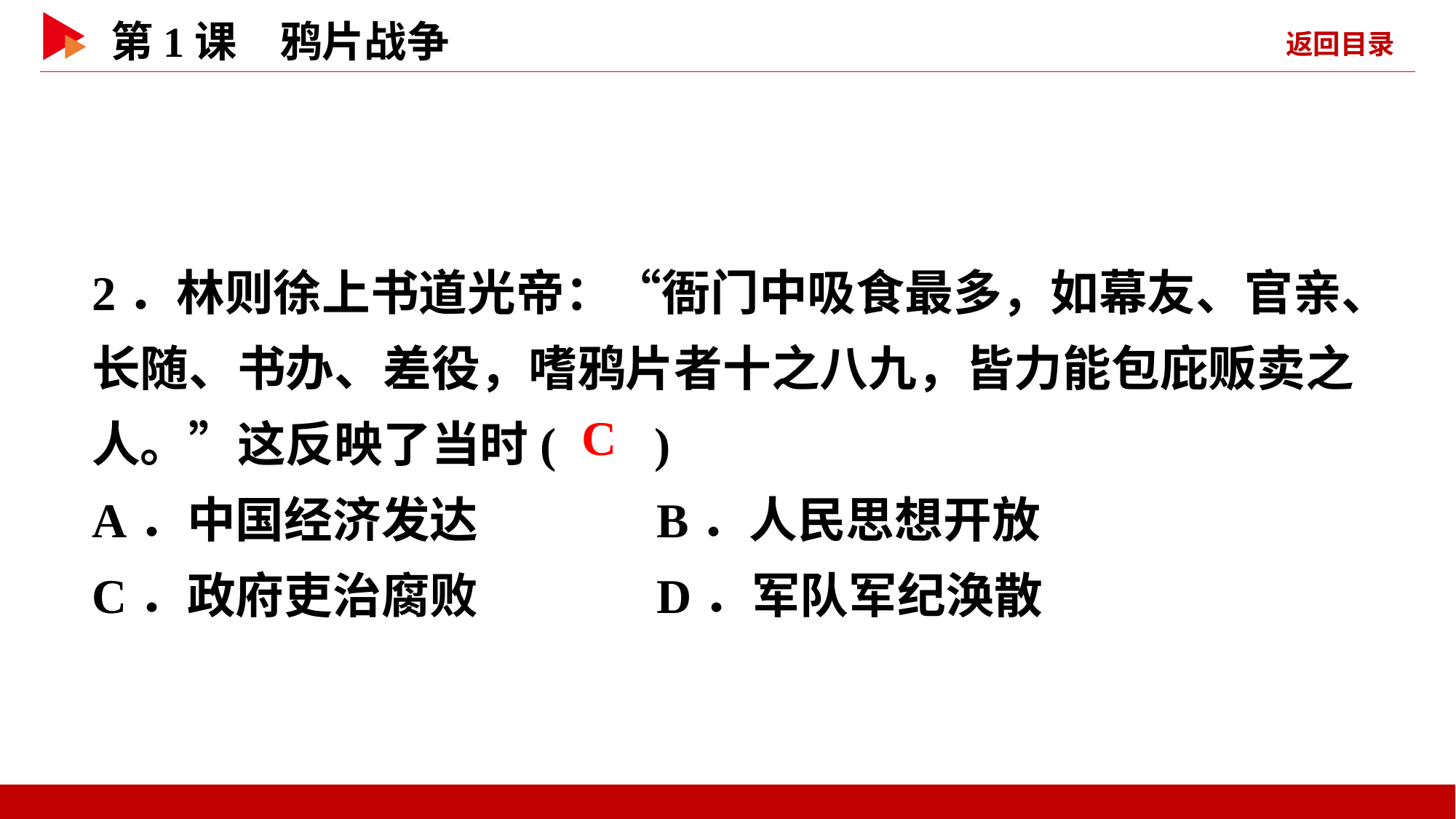

2．林则徐上书道光帝：“衙门中吸食最多，如幕友、官亲、长随、书办、差役，嗜鸦片者十之八九，皆力能包庇贩卖之人。”这反映了当时(        )
A．中国经济发达               B．人民思想开放
C．政府吏治腐败               D．军队军纪涣散
   C